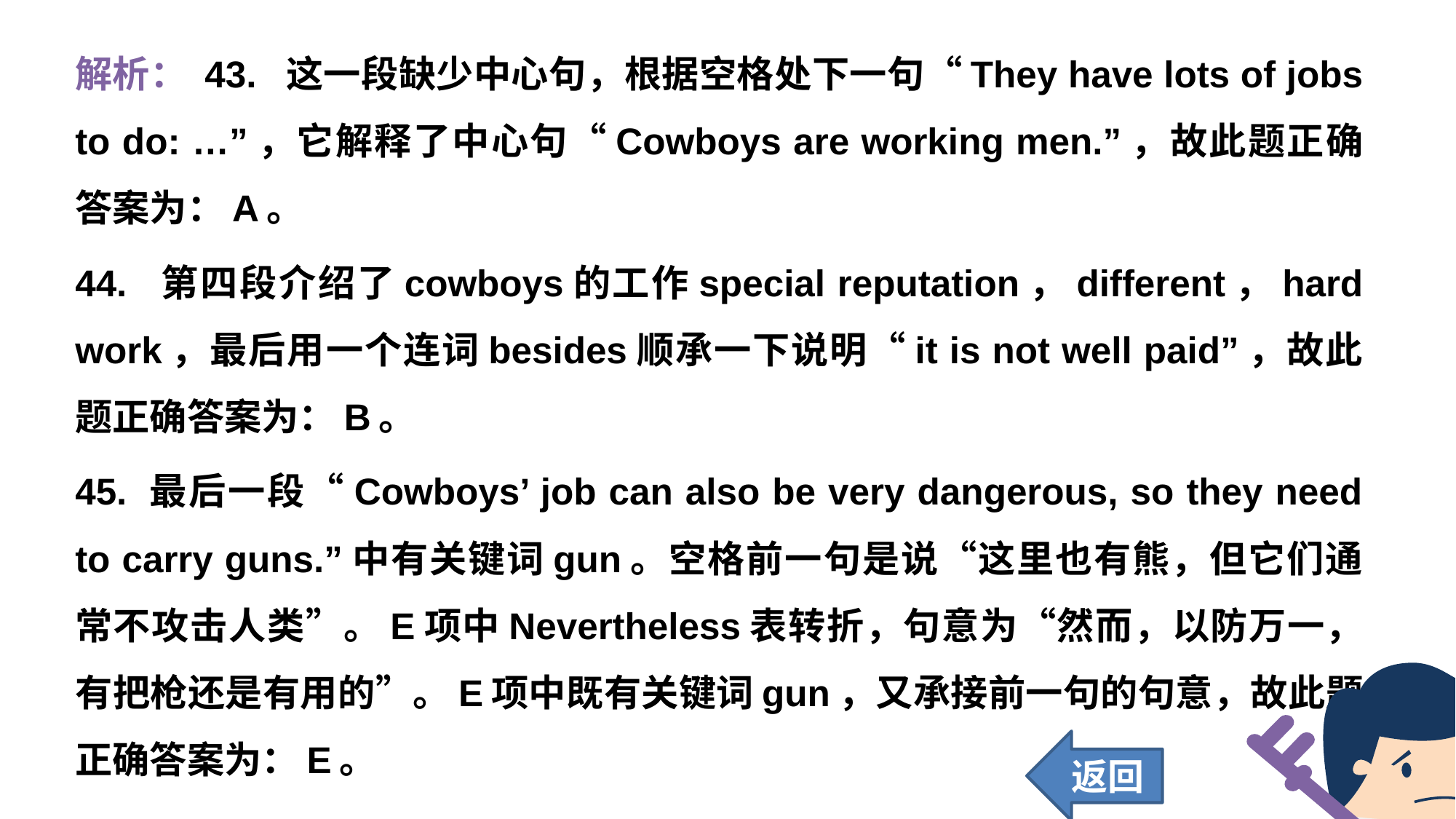

解析： 43.  这一段缺少中心句，根据空格处下一句“They have lots of jobs to do: …”，它解释了中心句“Cowboys are working men.”，故此题正确答案为：A。
44.  第四段介绍了cowboys的工作special reputation，different，hard work，最后用一个连词besides顺承一下说明“it is not well paid”，故此题正确答案为：B。
45. 最后一段“Cowboys’ job can also be very dangerous, so they need to carry guns.”中有关键词gun。空格前一句是说“这里也有熊，但它们通常不攻击人类”。E项中Nevertheless表转折，句意为“然而，以防万一，有把枪还是有用的”。E项中既有关键词gun，又承接前一句的句意，故此题正确答案为：E。

返回
337